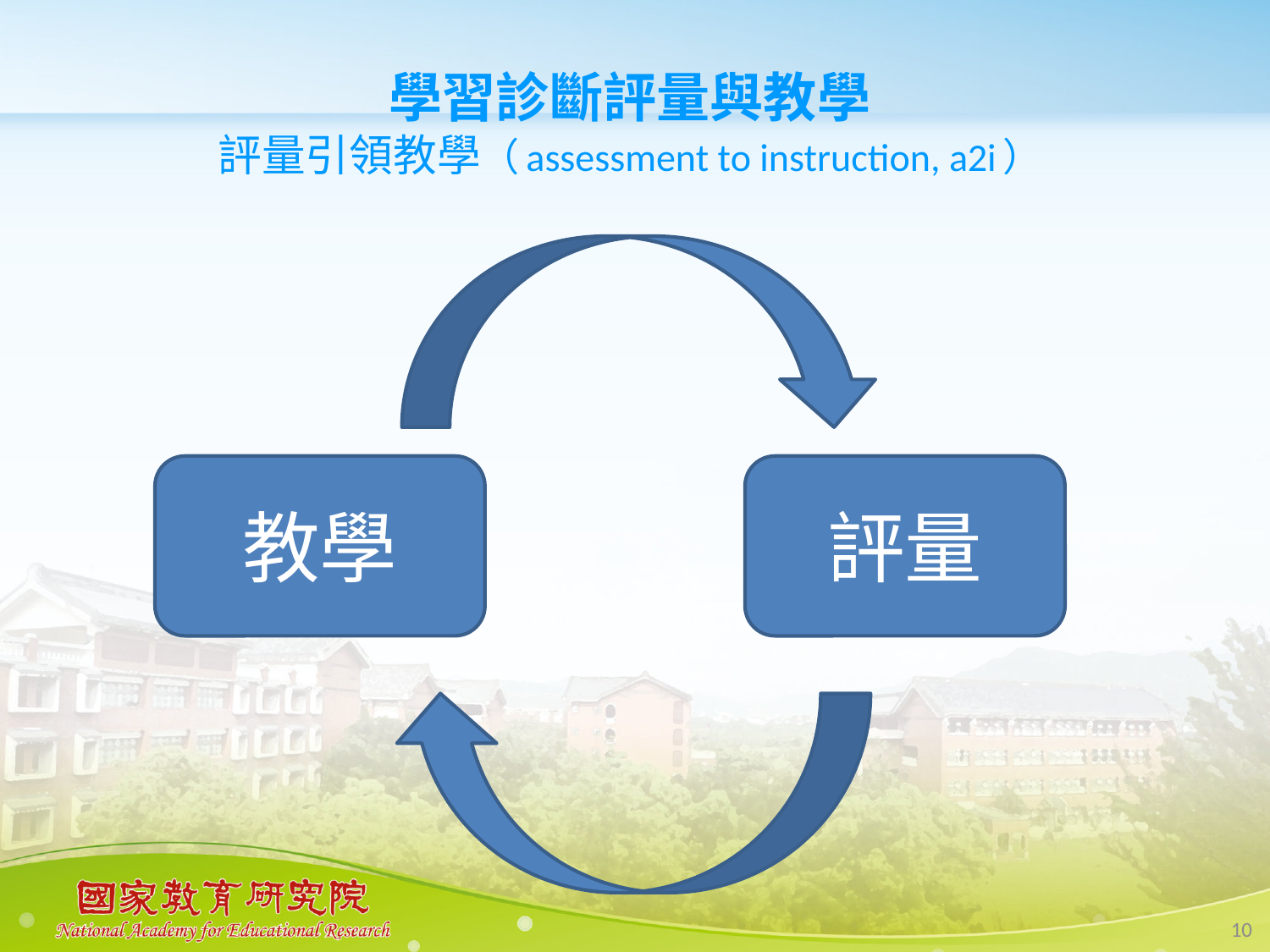

#
學習診斷評量與教學
評量引領教學（assessment to instruction, a2i）

教學
評量

10